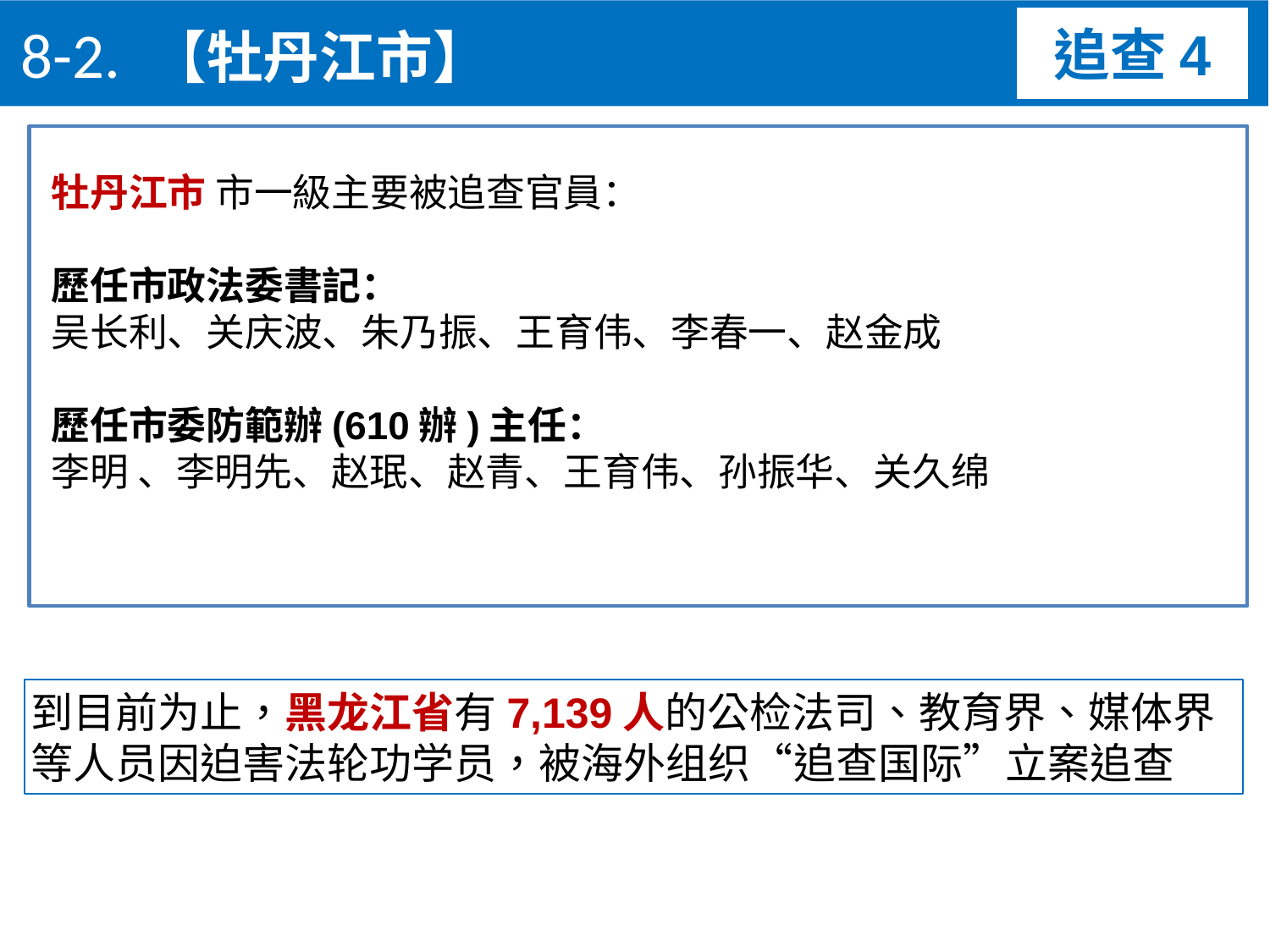

8-2. 【牡丹江市】

追查4

牡丹江市 市一級主要被追查官員：
歷任市政法委書記：
吴长利、关庆波、朱乃振、王育伟、李春一、赵金成
歷任市委防範辦(610辦)主任：
李明 、李明先、赵珉、赵青、王育伟、孙振华、关久绵
到目前为止，黑龙江省有7,139人的公检法司、教育界、媒体界等人员因迫害法轮功学员，被海外组织“追查国际”立案追查